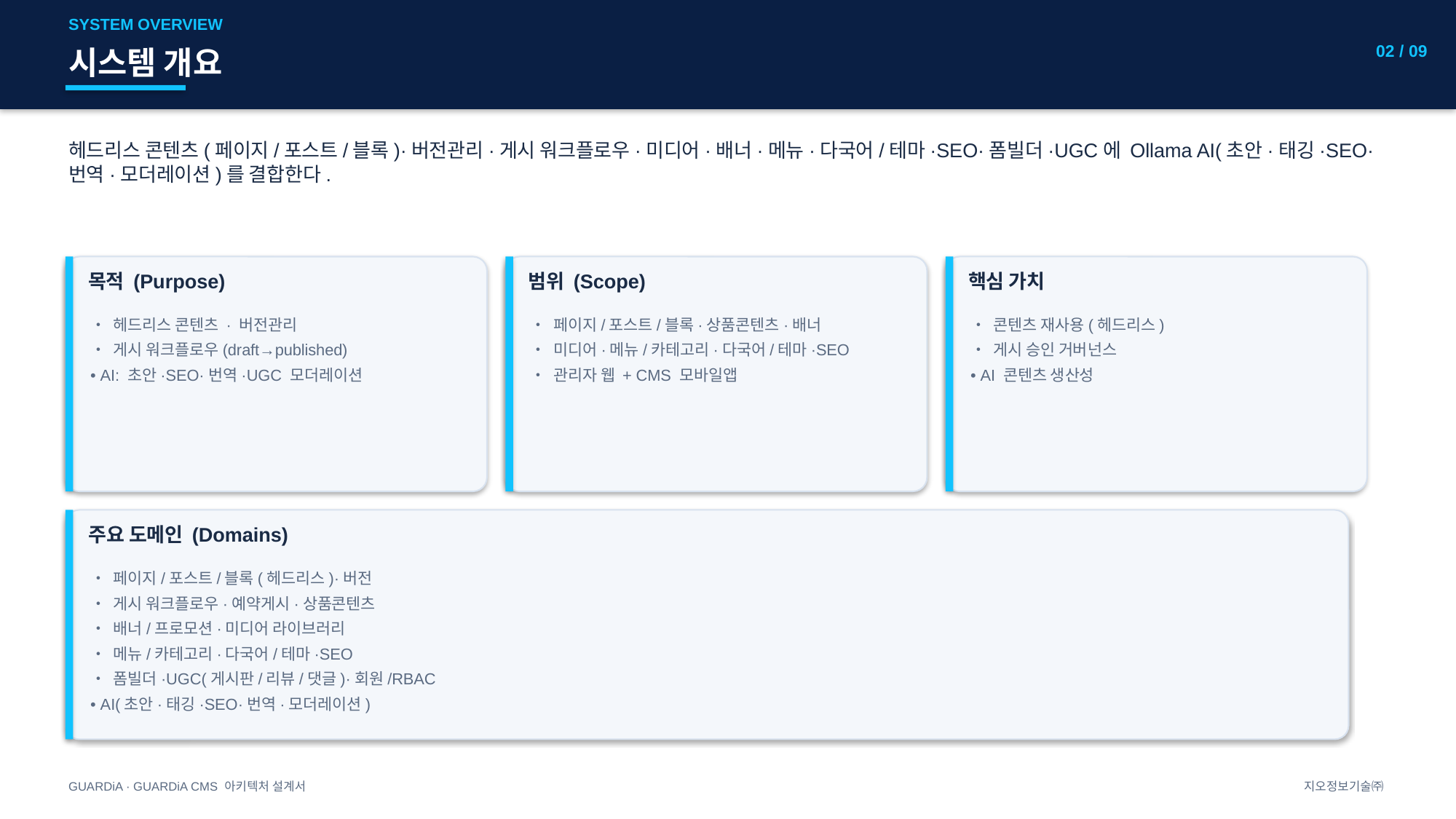

SYSTEM OVERVIEW
02 / 09
시스템 개요

헤드리스 콘텐츠(페이지/포스트/블록)·버전관리·게시 워크플로우·미디어·배너·메뉴·다국어/테마·SEO·폼빌더·UGC에 Ollama AI(초안·태깅·SEO·번역·모더레이션)를 결합한다.

목적 (Purpose)
범위 (Scope)
핵심 가치
• 헤드리스 콘텐츠 · 버전관리
• 게시 워크플로우(draft→published)
• AI: 초안·SEO·번역·UGC 모더레이션
• 페이지/포스트/블록·상품콘텐츠·배너
• 미디어·메뉴/카테고리·다국어/테마·SEO
• 관리자 웹 + CMS 모바일앱
• 콘텐츠 재사용(헤드리스)
• 게시 승인 거버넌스
• AI 콘텐츠 생산성

주요 도메인 (Domains)
• 페이지/포스트/블록(헤드리스)·버전
• 게시 워크플로우·예약게시·상품콘텐츠
• 배너/프로모션·미디어 라이브러리
• 메뉴/카테고리·다국어/테마·SEO
• 폼빌더·UGC(게시판/리뷰/댓글)·회원/RBAC
• AI(초안·태깅·SEO·번역·모더레이션)
GUARDiA · GUARDiA CMS 아키텍처 설계서
지오정보기술㈜